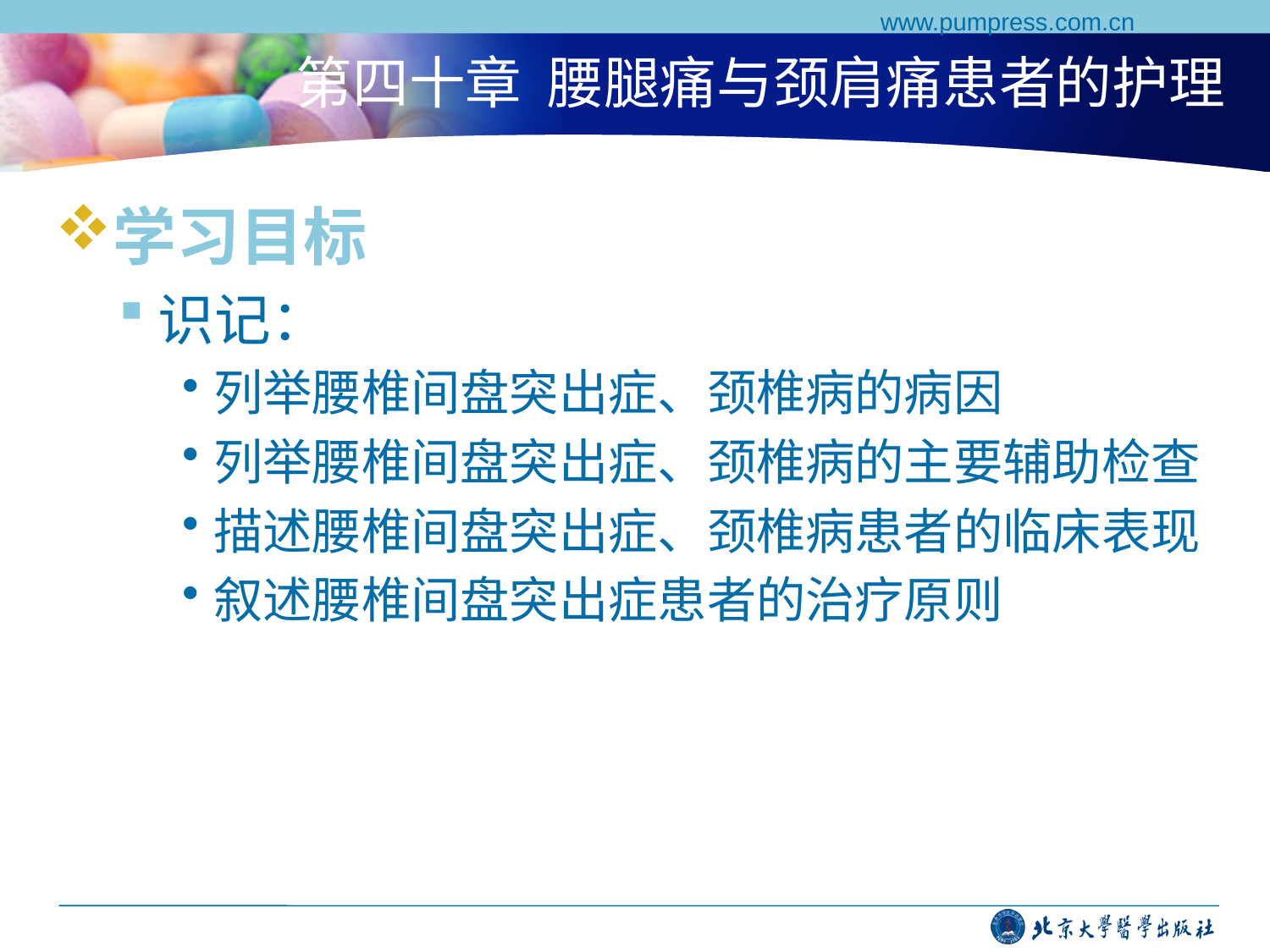

www.pumpress.com.cn
# 第四十章  腰腿痛与颈肩痛患者的护理
学习目标
识记：
列举腰椎间盘突出症、颈椎病的病因
列举腰椎间盘突出症、颈椎病的主要辅助检查
描述腰椎间盘突出症、颈椎病患者的临床表现
叙述腰椎间盘突出症患者的治疗原则